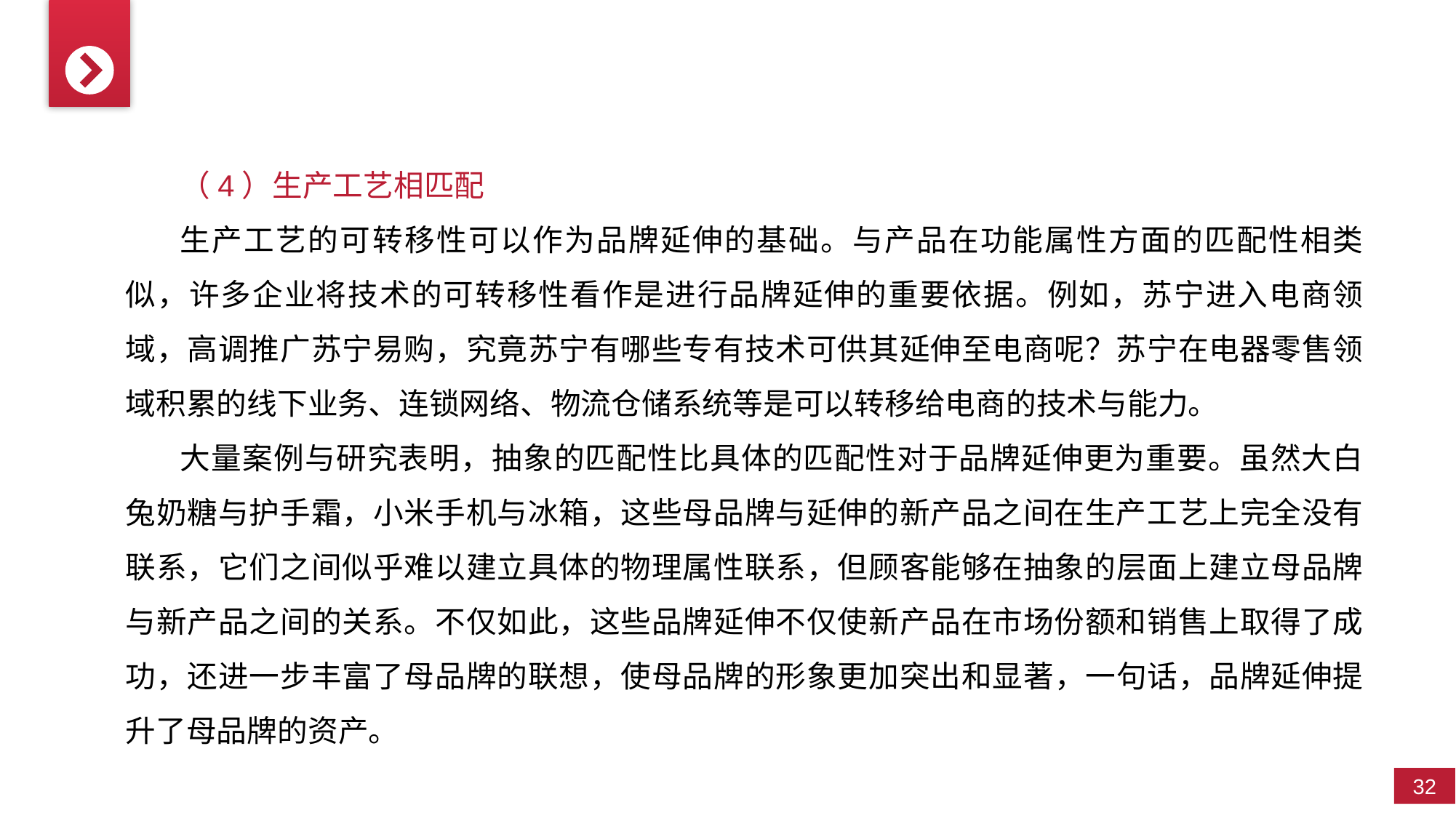

（4）生产工艺相匹配
生产工艺的可转移性可以作为品牌延伸的基础。与产品在功能属性方面的匹配性相类似，许多企业将技术的可转移性看作是进行品牌延伸的重要依据。例如，苏宁进入电商领域，高调推广苏宁易购，究竟苏宁有哪些专有技术可供其延伸至电商呢？苏宁在电器零售领域积累的线下业务、连锁网络、物流仓储系统等是可以转移给电商的技术与能力。
大量案例与研究表明，抽象的匹配性比具体的匹配性对于品牌延伸更为重要。虽然大白兔奶糖与护手霜，小米手机与冰箱，这些母品牌与延伸的新产品之间在生产工艺上完全没有联系，它们之间似乎难以建立具体的物理属性联系，但顾客能够在抽象的层面上建立母品牌与新产品之间的关系。不仅如此，这些品牌延伸不仅使新产品在市场份额和销售上取得了成功，还进一步丰富了母品牌的联想，使母品牌的形象更加突出和显著，一句话，品牌延伸提升了母品牌的资产。